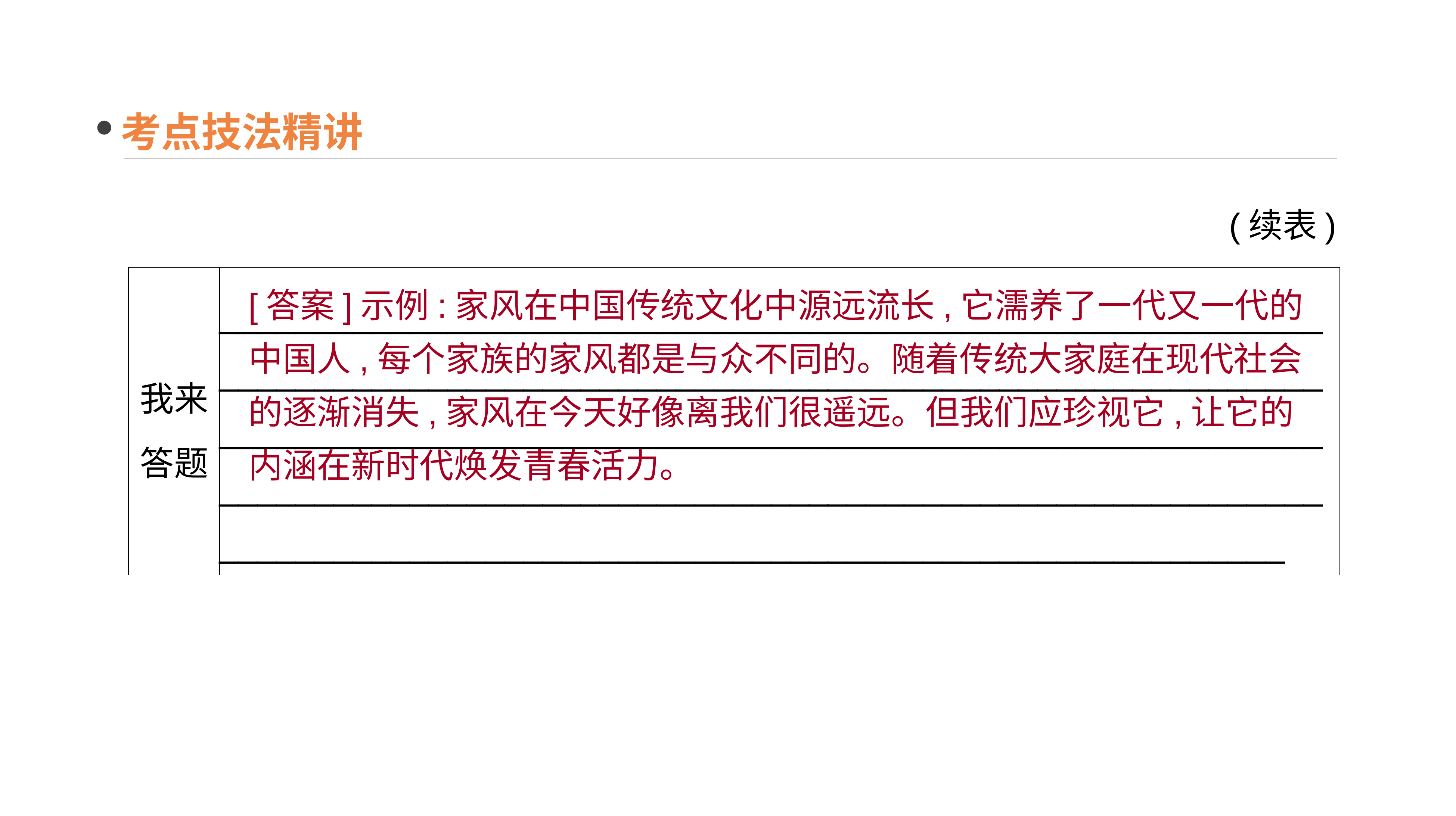

考点技法精讲

(续表)
| 我来 答题 | \_\_\_\_\_\_\_\_\_\_\_\_\_\_\_\_\_\_\_\_\_\_\_\_\_\_\_\_\_\_\_\_\_\_\_\_\_\_\_\_\_\_\_\_\_\_\_\_\_\_\_\_\_\_\_\_\_\_\_\_\_\_\_\_\_\_\_\_\_\_\_\_\_\_\_\_\_\_\_\_\_\_\_\_\_\_\_\_\_\_\_\_\_\_\_\_\_\_\_\_\_\_\_\_\_\_\_\_\_\_\_\_\_\_\_\_\_\_\_\_\_\_\_\_\_\_\_\_\_\_\_\_\_\_\_\_\_\_\_\_\_\_\_\_\_\_\_\_\_\_\_\_\_\_\_\_\_\_\_\_\_\_\_\_\_\_\_\_\_\_\_\_\_\_\_\_\_\_\_\_\_\_\_\_\_\_\_\_\_\_\_\_\_\_\_\_\_\_\_\_\_\_\_\_\_\_\_\_\_\_\_\_\_\_\_\_\_\_\_\_\_\_\_\_\_\_\_\_\_\_\_\_\_\_\_\_\_\_\_\_\_\_\_\_\_\_\_\_\_\_\_\_\_\_\_\_\_\_\_\_\_\_\_\_\_\_\_\_\_\_\_\_\_\_\_\_\_\_\_\_\_\_\_\_\_\_\_\_ |
| --- | --- |
[答案]示例:家风在中国传统文化中源远流长,它濡养了一代又一代的中国人,每个家族的家风都是与众不同的。随着传统大家庭在现代社会的逐渐消失,家风在今天好像离我们很遥远。但我们应珍视它,让它的内涵在新时代焕发青春活力。